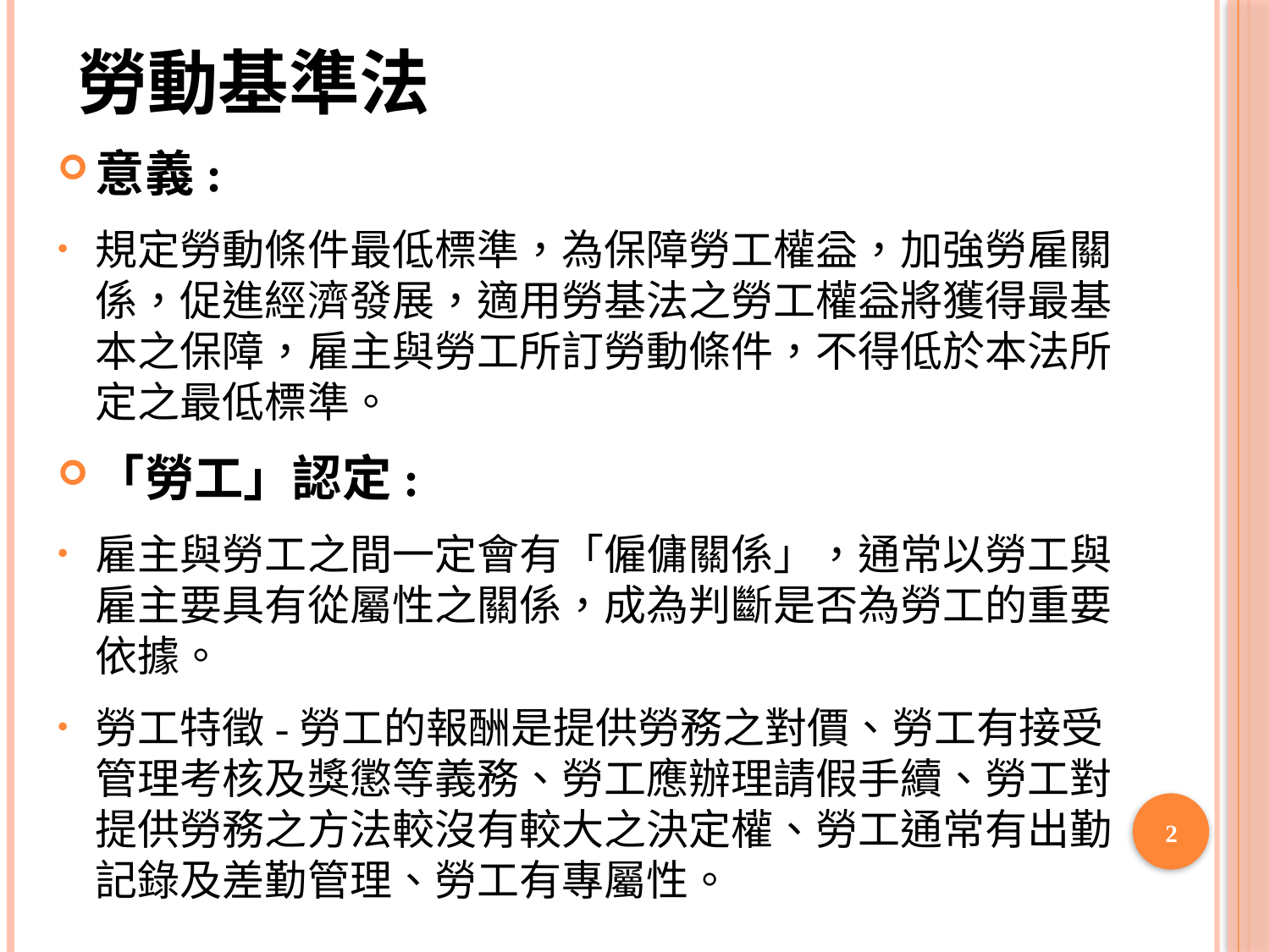

# 勞動基準法
意義:
規定勞動條件最低標準，為保障勞工權益，加強勞雇關係，促進經濟發展，適用勞基法之勞工權益將獲得最基本之保障，雇主與勞工所訂勞動條件，不得低於本法所定之最低標準。
「勞工」認定:
雇主與勞工之間一定會有「僱傭關係」，通常以勞工與雇主要具有從屬性之關係，成為判斷是否為勞工的重要依據。
勞工特徵-勞工的報酬是提供勞務之對價、勞工有接受管理考核及獎懲等義務、勞工應辦理請假手續、勞工對提供勞務之方法較沒有較大之決定權、勞工通常有出勤記錄及差勤管理、勞工有專屬性。
2